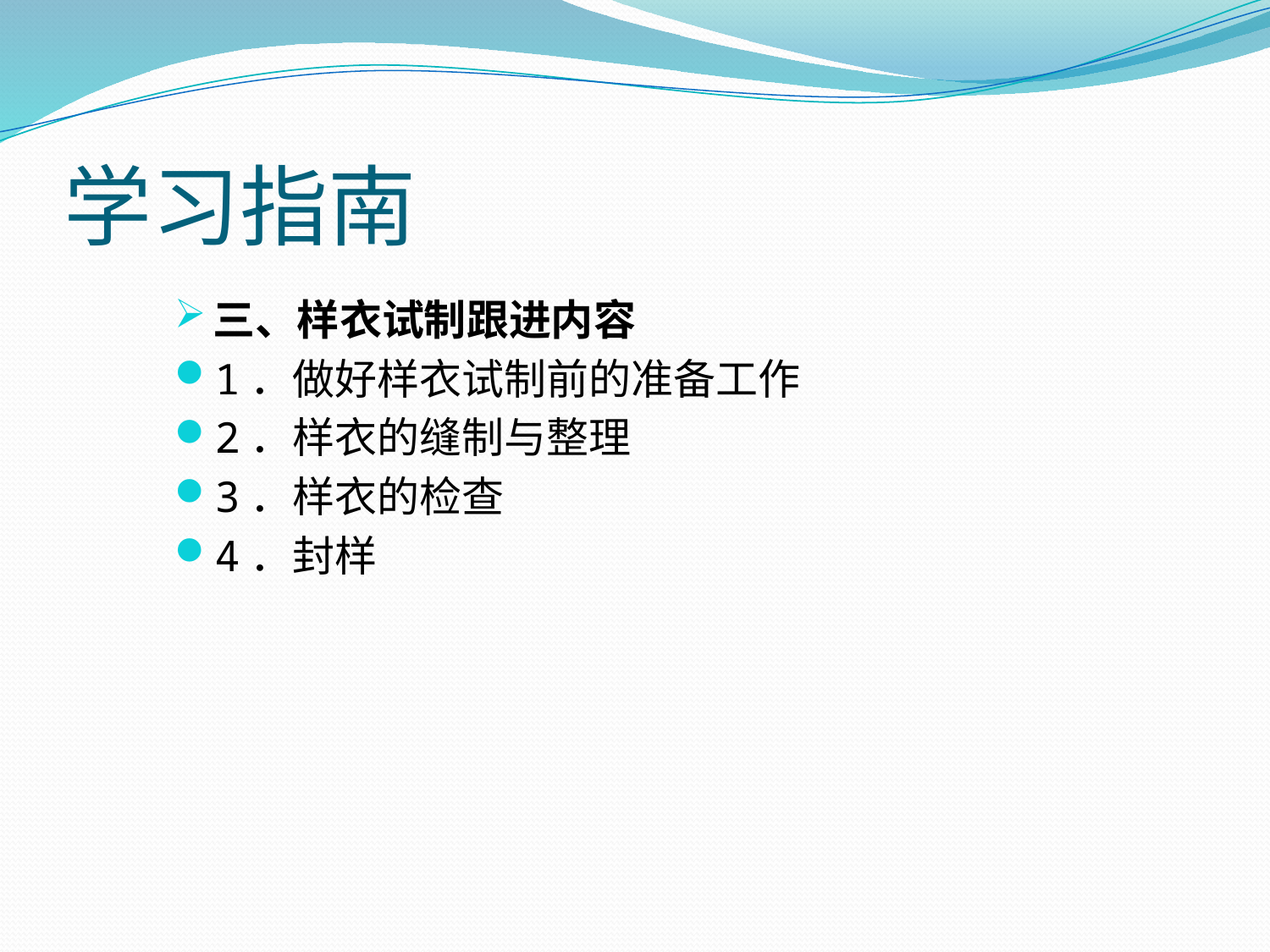

# 学习指南
三、样衣试制跟进内容
1．做好样衣试制前的准备工作
2．样衣的缝制与整理
3．样衣的检查
4．封样